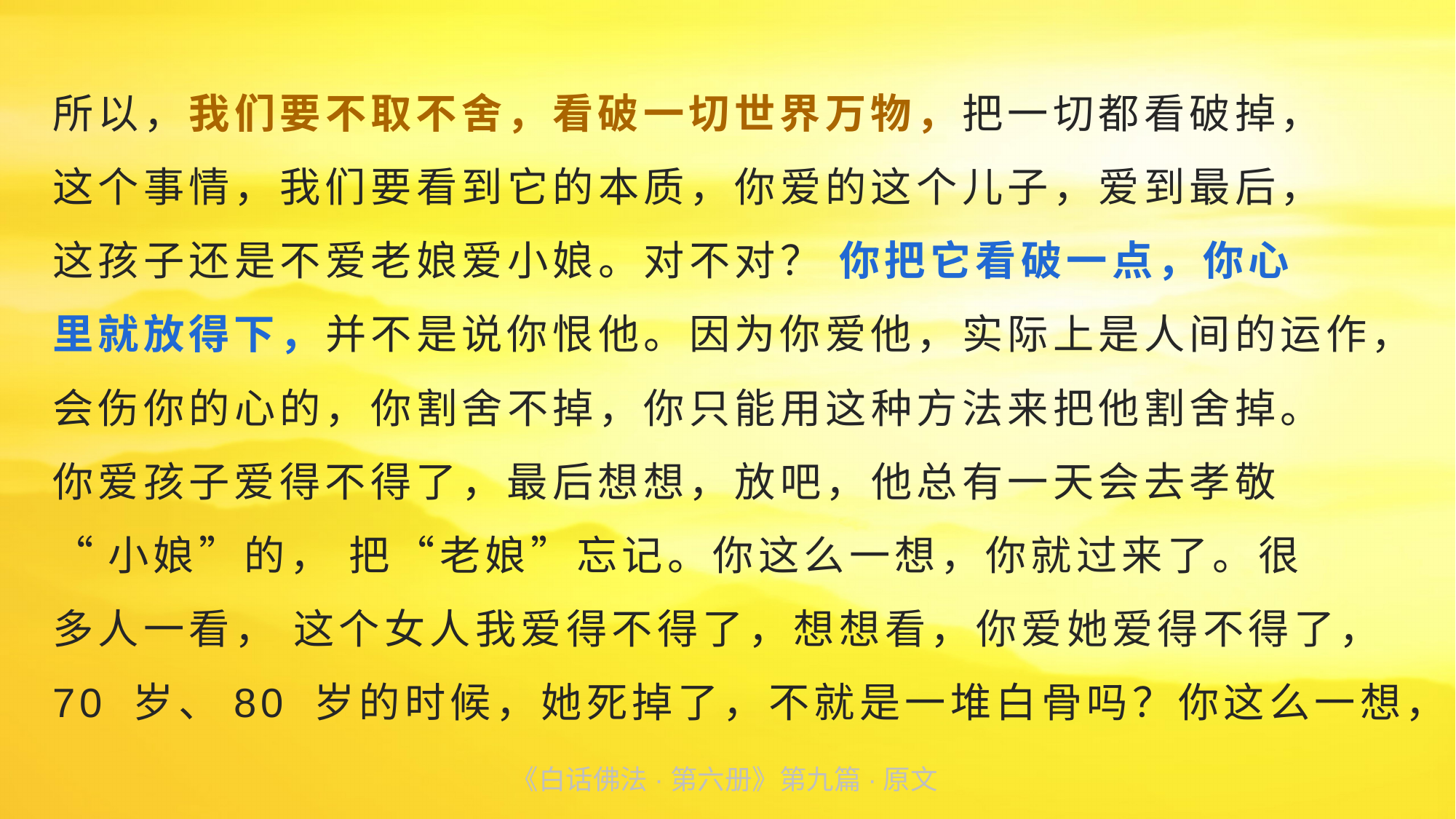

所以，我们要不取不舍，看破一切世界万物，把一切都看破掉，
这个事情，我们要看到它的本质，你爱的这个儿子，爱到最后，
这孩子还是不爱老娘爱小娘。对不对？ 你把它看破一点，你心
里就放得下，并不是说你恨他。因为你爱他，实际上是人间的运作，会伤你的心的，你割舍不掉，你只能用这种方法来把他割舍掉。
你爱孩子爱得不得了，最后想想，放吧，他总有一天会去孝敬
“小娘”的， 把“老娘”忘记。你这么一想，你就过来了。很
多人一看， 这个女人我爱得不得了，想想看，你爱她爱得不得了，70 岁、80 岁的时候，她死掉了，不就是一堆白骨吗？你这么一想，
《白话佛法·第六册》第九篇·原文